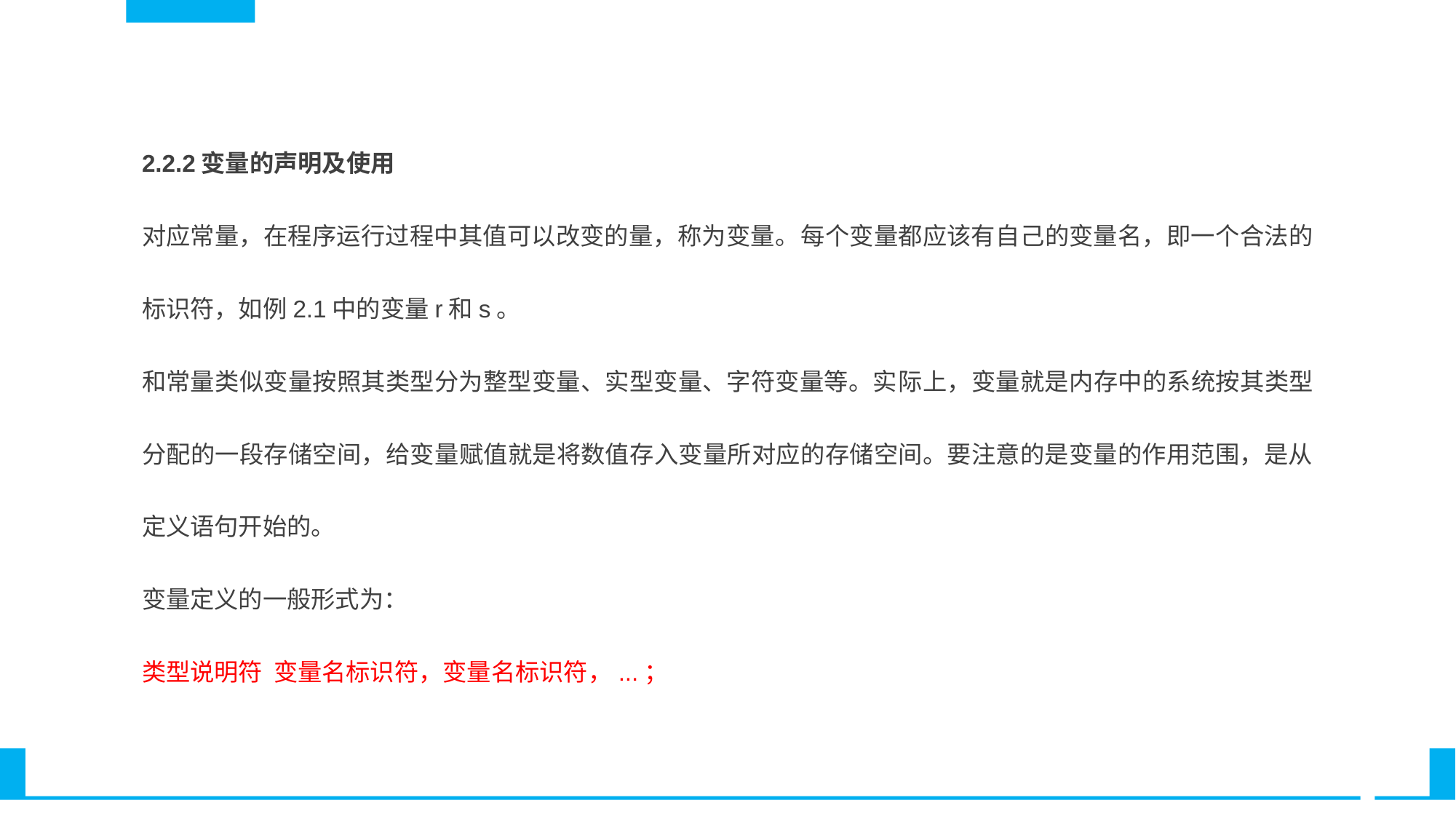

2.2.2变量的声明及使用
对应常量，在程序运行过程中其值可以改变的量，称为变量。每个变量都应该有自己的变量名，即一个合法的标识符，如例2.1中的变量r和s。
和常量类似变量按照其类型分为整型变量、实型变量、字符变量等。实际上，变量就是内存中的系统按其类型分配的一段存储空间，给变量赋值就是将数值存入变量所对应的存储空间。要注意的是变量的作用范围，是从定义语句开始的。
变量定义的一般形式为：
类型说明符  变量名标识符，变量名标识符，...；